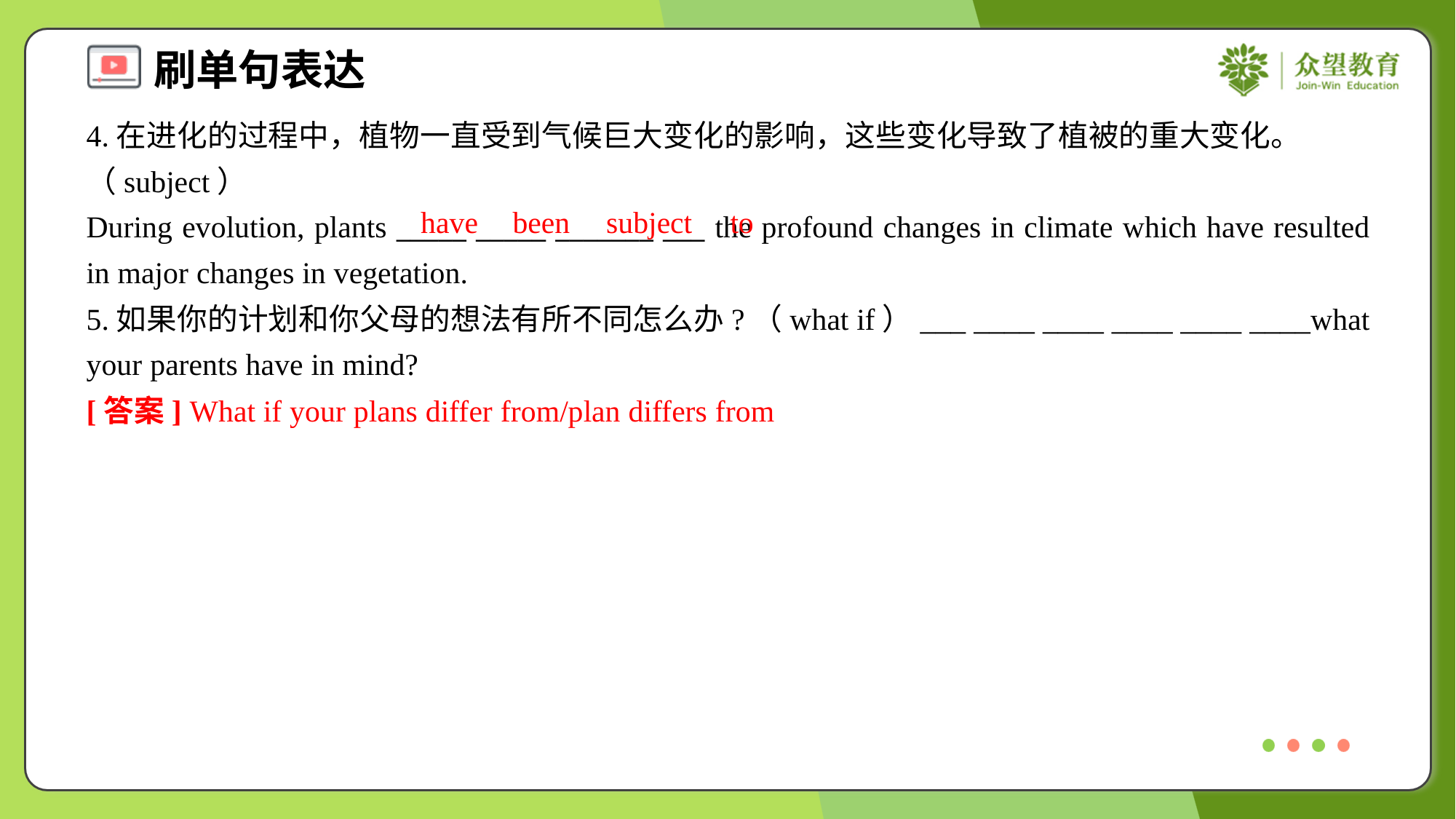

4.在进化的过程中，植物一直受到气候巨大变化的影响，这些变化导致了植被的重大变化。（subject）
During evolution, plants _____ _____ _______ ___ the profound changes in climate which have resulted in major changes in vegetation.
have
been
subject
to
5.如果你的计划和你父母的想法有所不同怎么办?（what if）___ ____ ____ ____ ____ ____what your parents have in mind?
[答案] What if your plans differ from/plan differs from